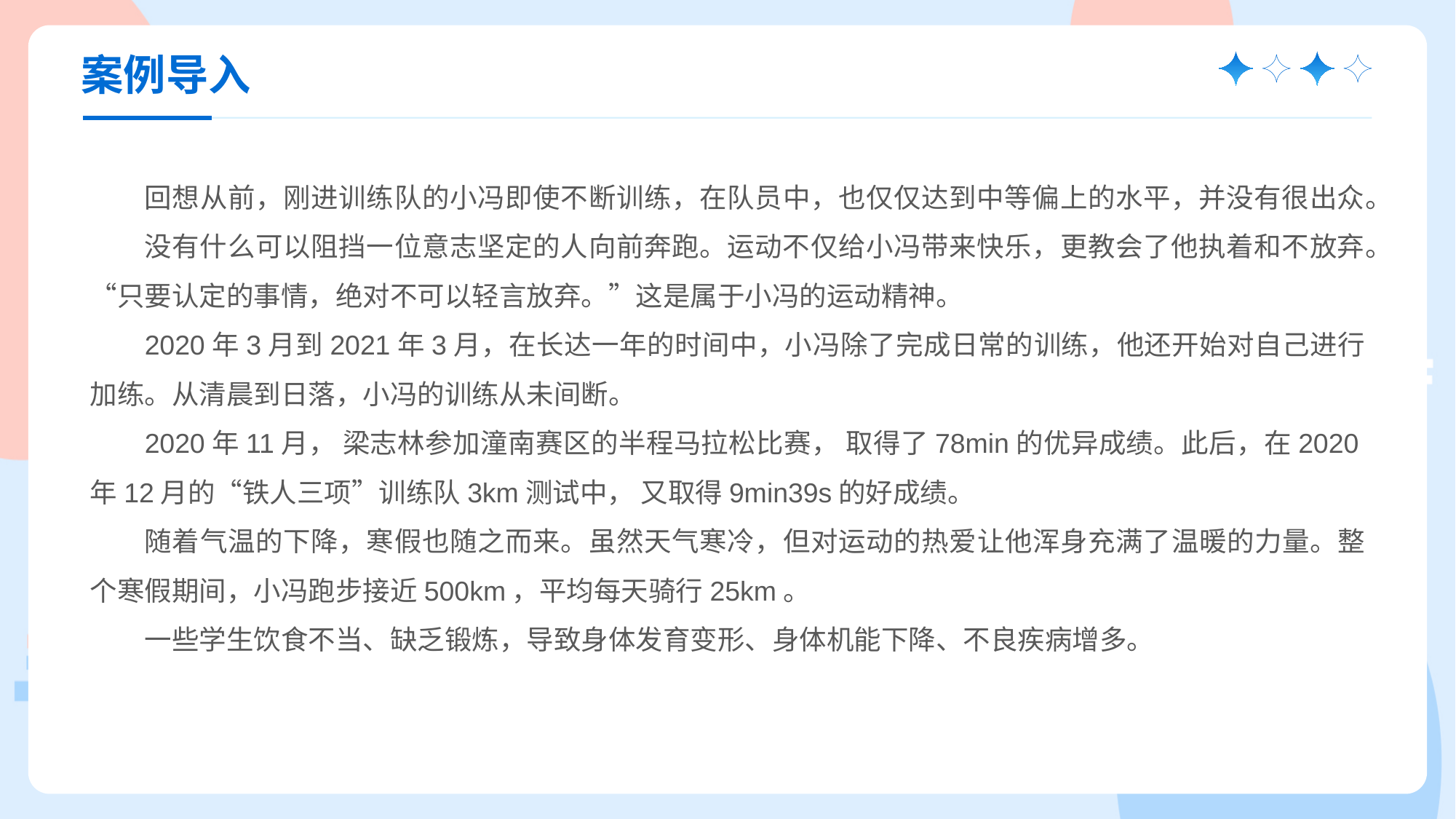

案例导入
回想从前，刚进训练队的小冯即使不断训练，在队员中，也仅仅达到中等偏上的水平，并没有很出众。
没有什么可以阻挡一位意志坚定的人向前奔跑。运动不仅给小冯带来快乐，更教会了他执着和不放弃。“只要认定的事情，绝对不可以轻言放弃。”这是属于小冯的运动精神。
2020年3月到2021年3月，在长达一年的时间中，小冯除了完成日常的训练，他还开始对自己进行加练。从清晨到日落，小冯的训练从未间断。
2020年11月， 梁志林参加潼南赛区的半程马拉松比赛， 取得了78min的优异成绩。此后，在2020年12月的“铁人三项”训练队3km测试中， 又取得9min39s的好成绩。
随着气温的下降，寒假也随之而来。虽然天气寒冷，但对运动的热爱让他浑身充满了温暖的力量。整个寒假期间，小冯跑步接近500km，平均每天骑行25km。
一些学生饮食不当、缺乏锻炼，导致身体发育变形、身体机能下降、不良疾病增多。